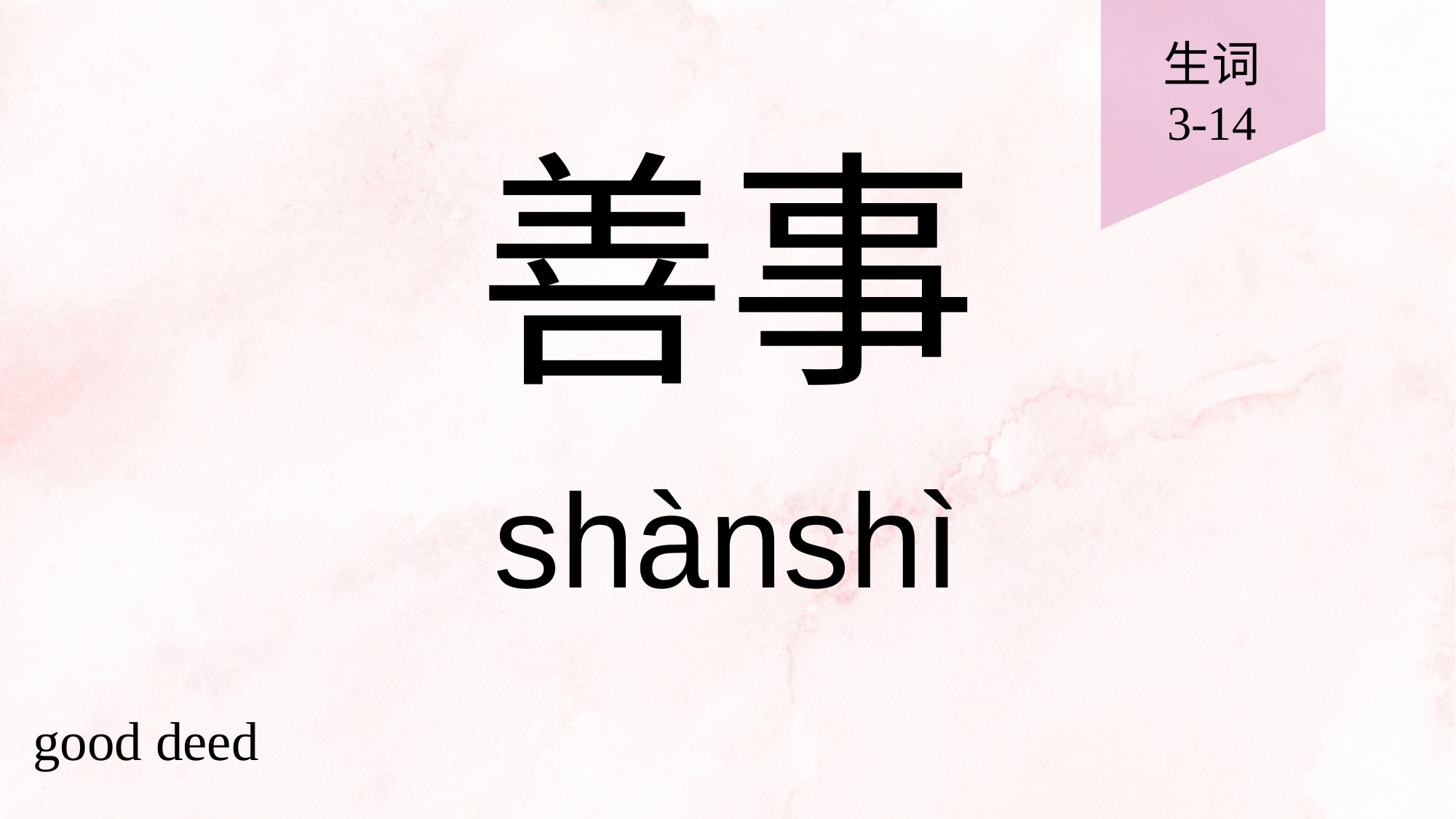

生词
3-14
# 善事
shànshì
good deed